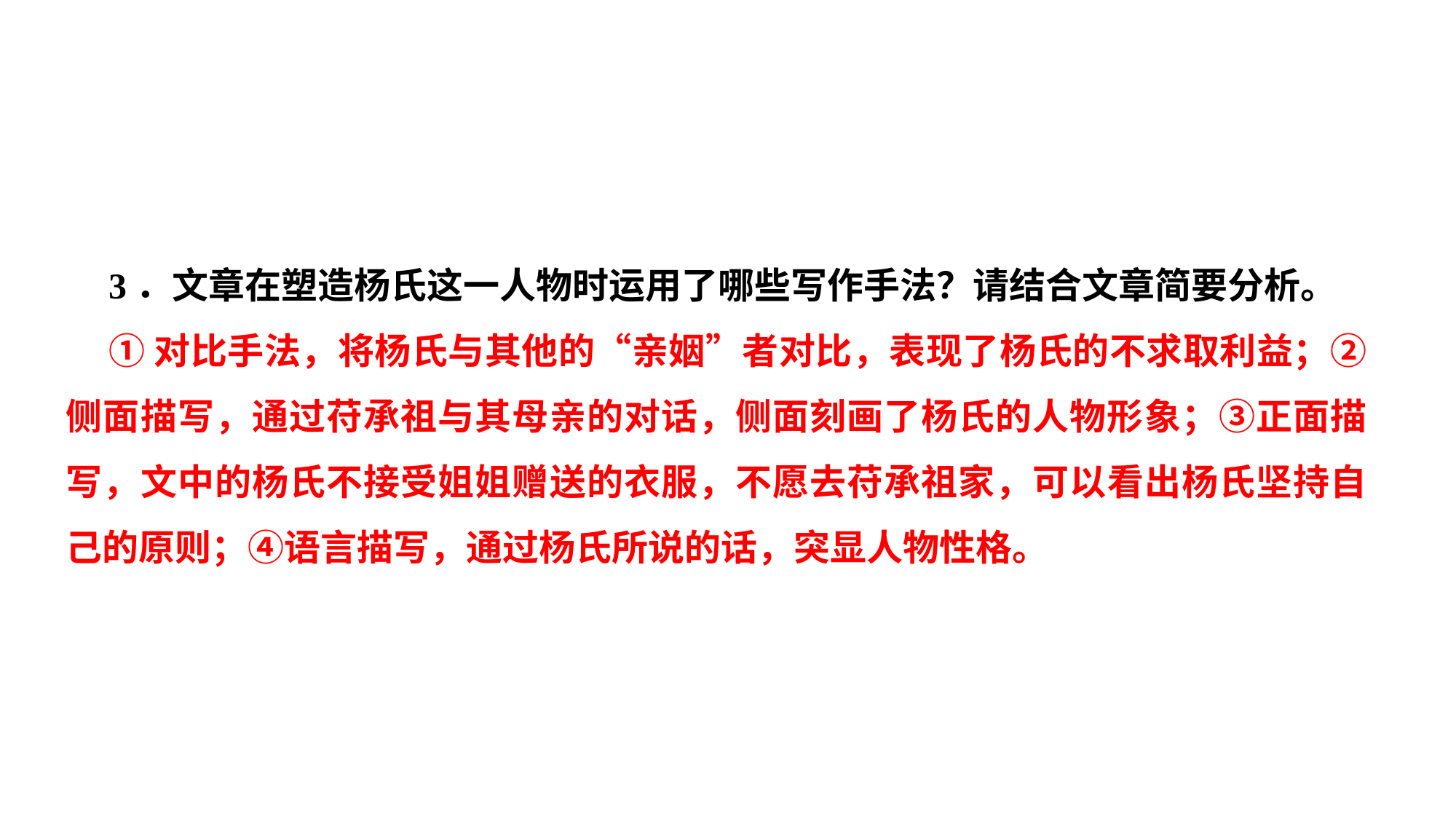

3．文章在塑造杨氏这一人物时运用了哪些写作手法？请结合文章简要分析。
①对比手法，将杨氏与其他的“亲姻”者对比，表现了杨氏的不求取利益；②侧面描写，通过苻承祖与其母亲的对话，侧面刻画了杨氏的人物形象；③正面描写，文中的杨氏不接受姐姐赠送的衣服，不愿去苻承祖家，可以看出杨氏坚持自己的原则；④语言描写，通过杨氏所说的话，突显人物性格。